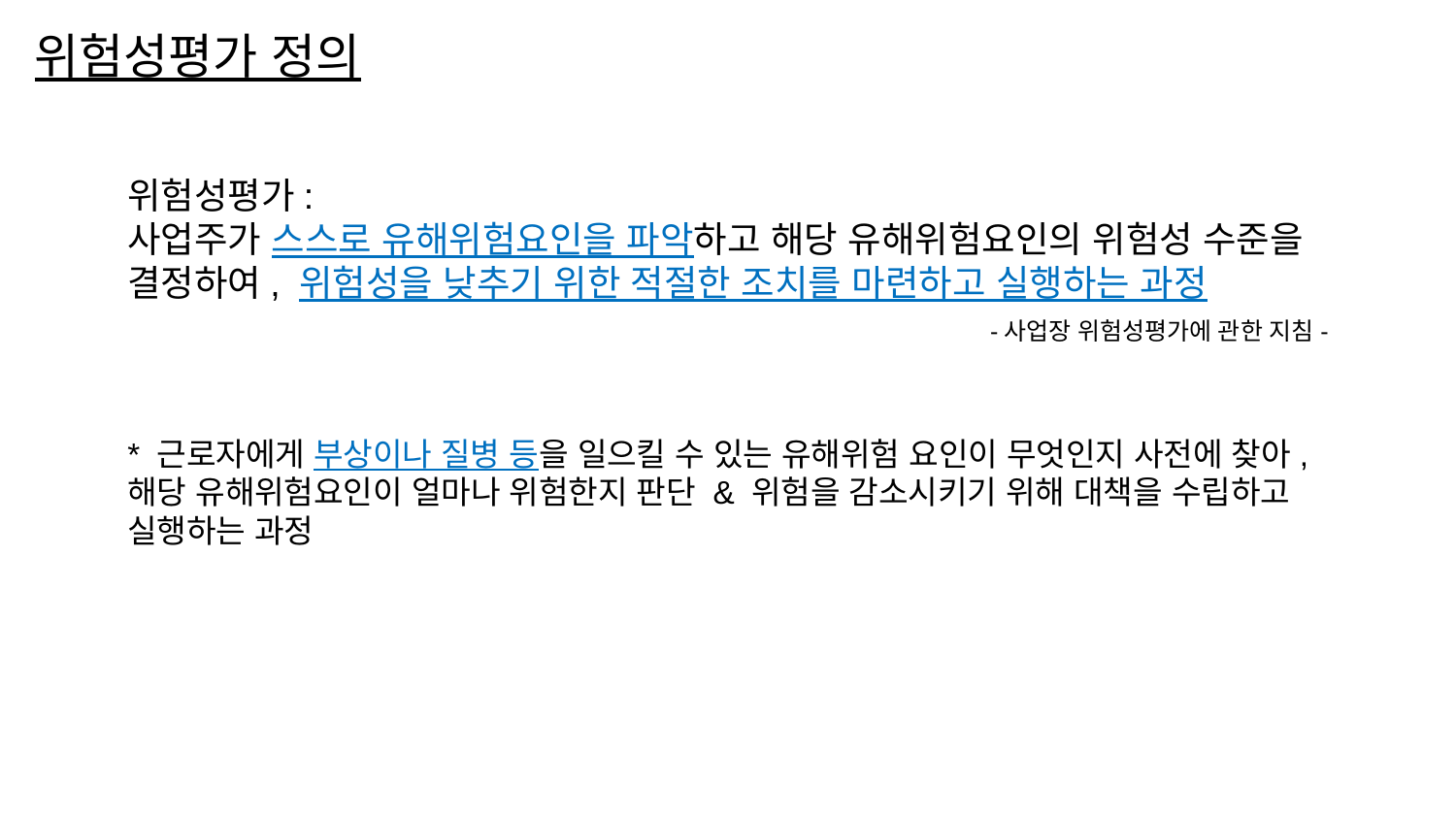

# 위험성평가 정의
위험성평가:
사업주가 스스로 유해위험요인을 파악하고 해당 유해위험요인의 위험성 수준을 결정하여, 위험성을 낮추기 위한 적절한 조치를 마련하고 실행하는 과정
	-사업장 위험성평가에 관한 지침-
* 근로자에게 부상이나 질병 등을 일으킬 수 있는 유해위험 요인이 무엇인지 사전에 찾아,
해당 유해위험요인이 얼마나 위험한지 판단 & 위험을 감소시키기 위해 대책을 수립하고 실행하는 과정